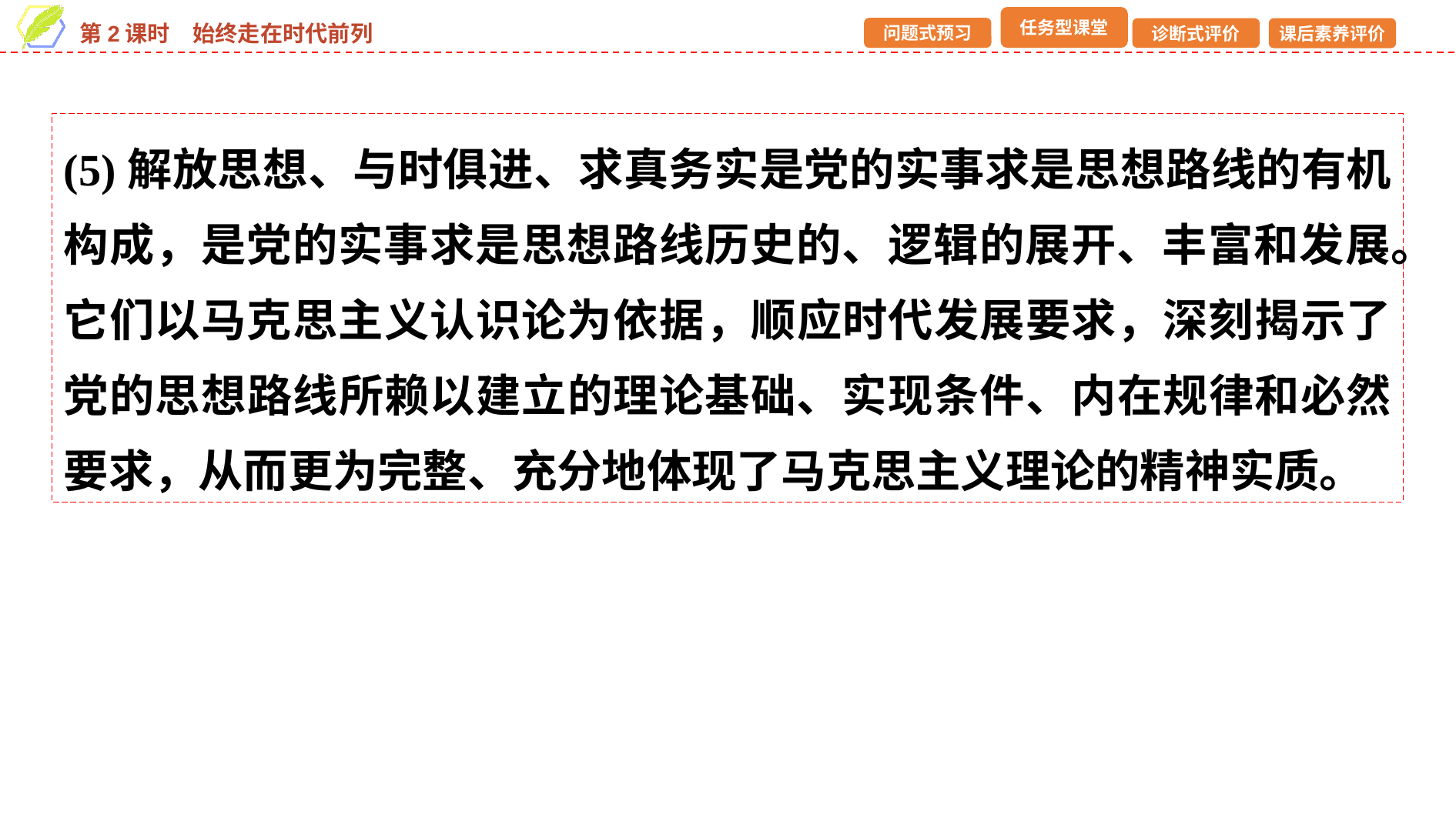

(5)解放思想、与时俱进、求真务实是党的实事求是思想路线的有机构成，是党的实事求是思想路线历史的、逻辑的展开、丰富和发展。它们以马克思主义认识论为依据，顺应时代发展要求，深刻揭示了党的思想路线所赖以建立的理论基础、实现条件、内在规律和必然要求，从而更为完整、充分地体现了马克思主义理论的精神实质。